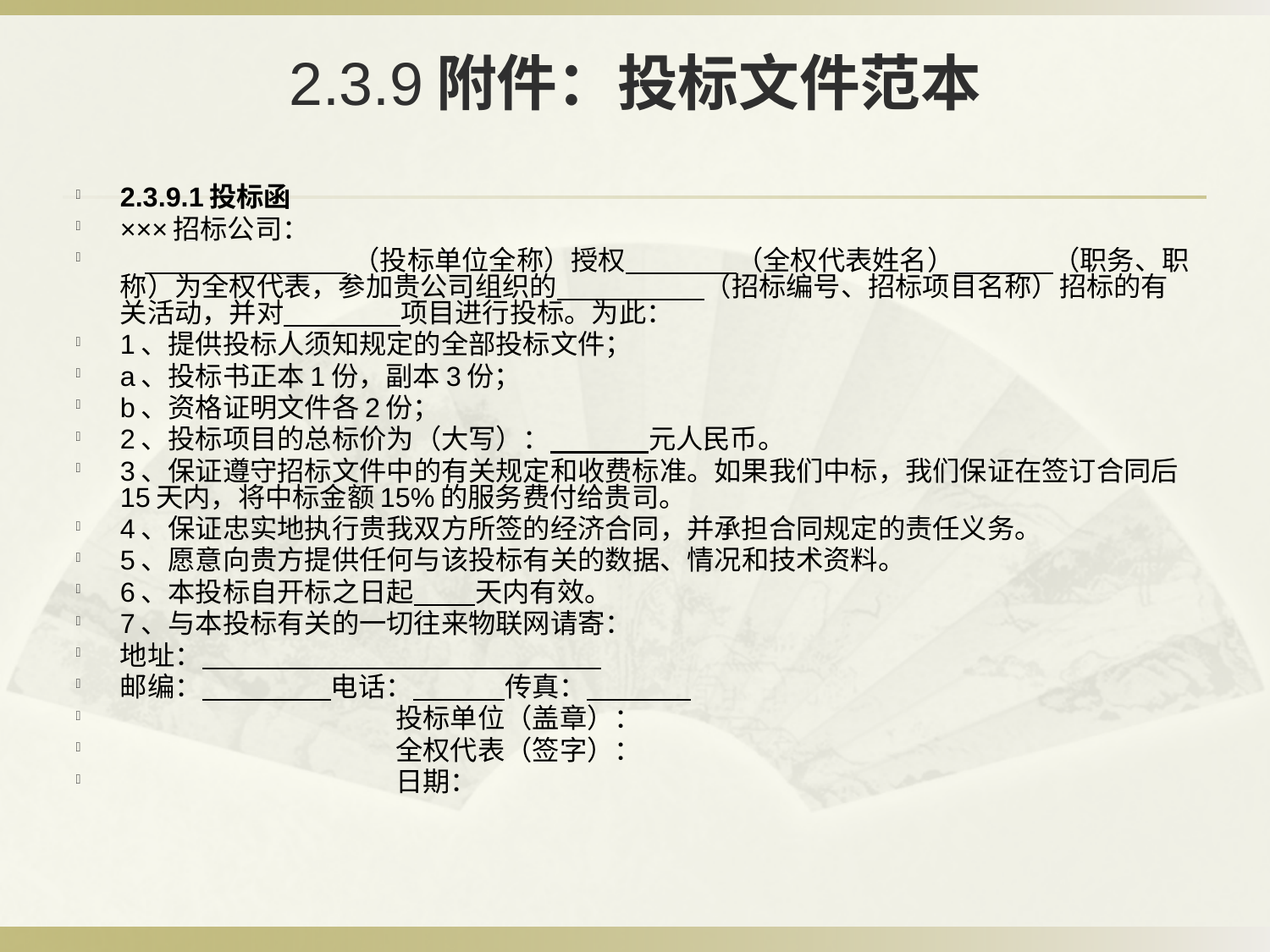

# 2.3.9附件：投标文件范本
2.3.9.1投标函
×××招标公司：
                                     （投标单位全称）授权                  （全权代表姓名）                （职务、职称）为全权代表，参加贵公司组织的                        （招标编号、招标项目名称）招标的有关活动，并对                   项目进行投标。为此：
1、提供投标人须知规定的全部投标文件；
a、投标书正本1份，副本3份；
b、资格证明文件各2份；
2、投标项目的总标价为（大写）：                元人民币。
3、保证遵守招标文件中的有关规定和收费标准。如果我们中标，我们保证在签订合同后15天内，将中标金额15%的服务费付给贵司。
4、保证忠实地执行贵我双方所签的经济合同，并承担合同规定的责任义务。
5、愿意向贵方提供任何与该投标有关的数据、情况和技术资料。
6、本投标自开标之日起          天内有效。
7、与本投标有关的一切往来物联网请寄：
地址：
邮编：                     电话：               传真：
                                            投标单位（盖章）：
                                            全权代表（签字）：
                                            日期：